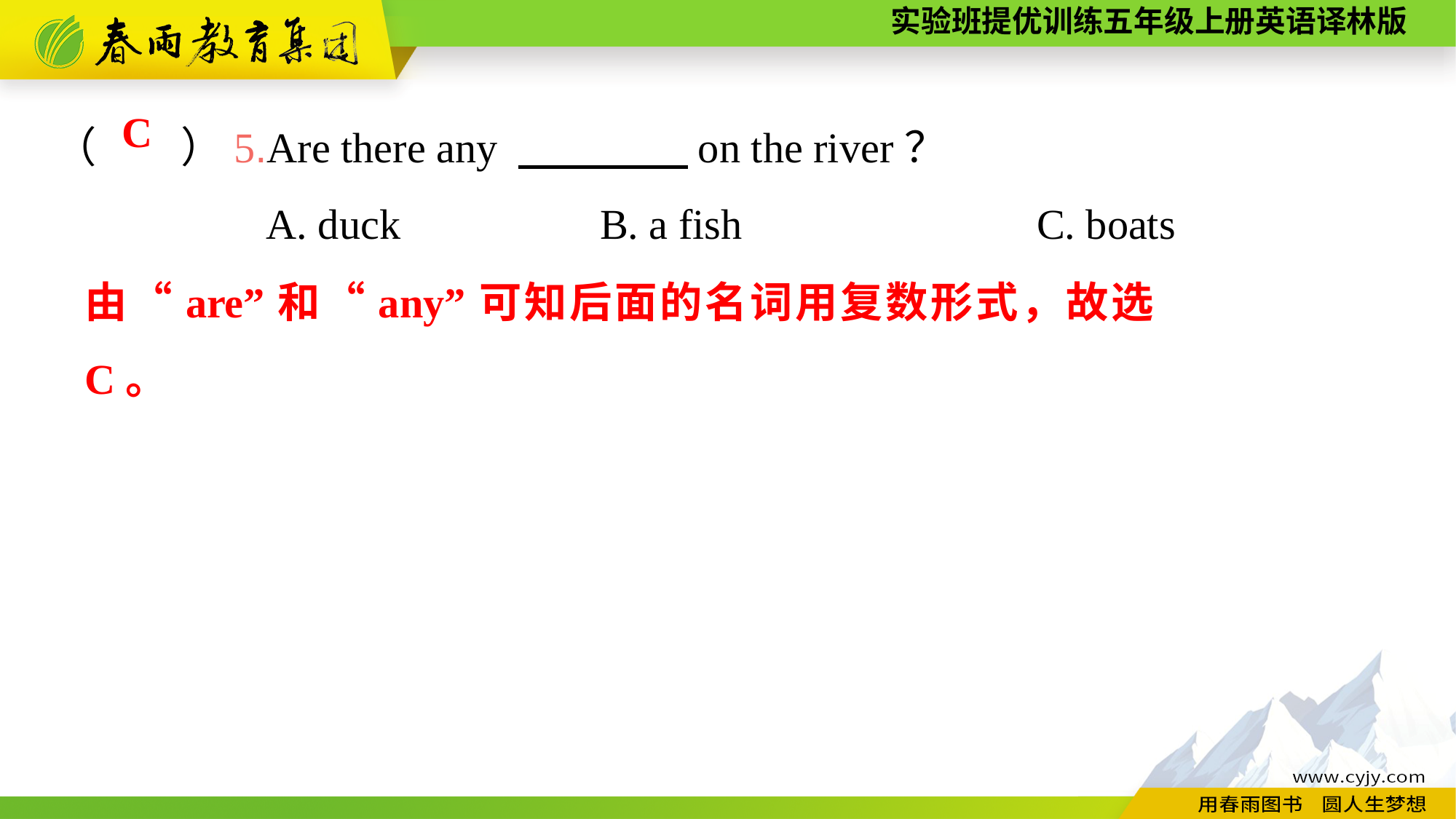

（　　）5.Are there any 　　　　on the river？
A. duck		B. a fish			C. boats
C
由“are”和“any”可知后面的名词用复数形式，故选C。